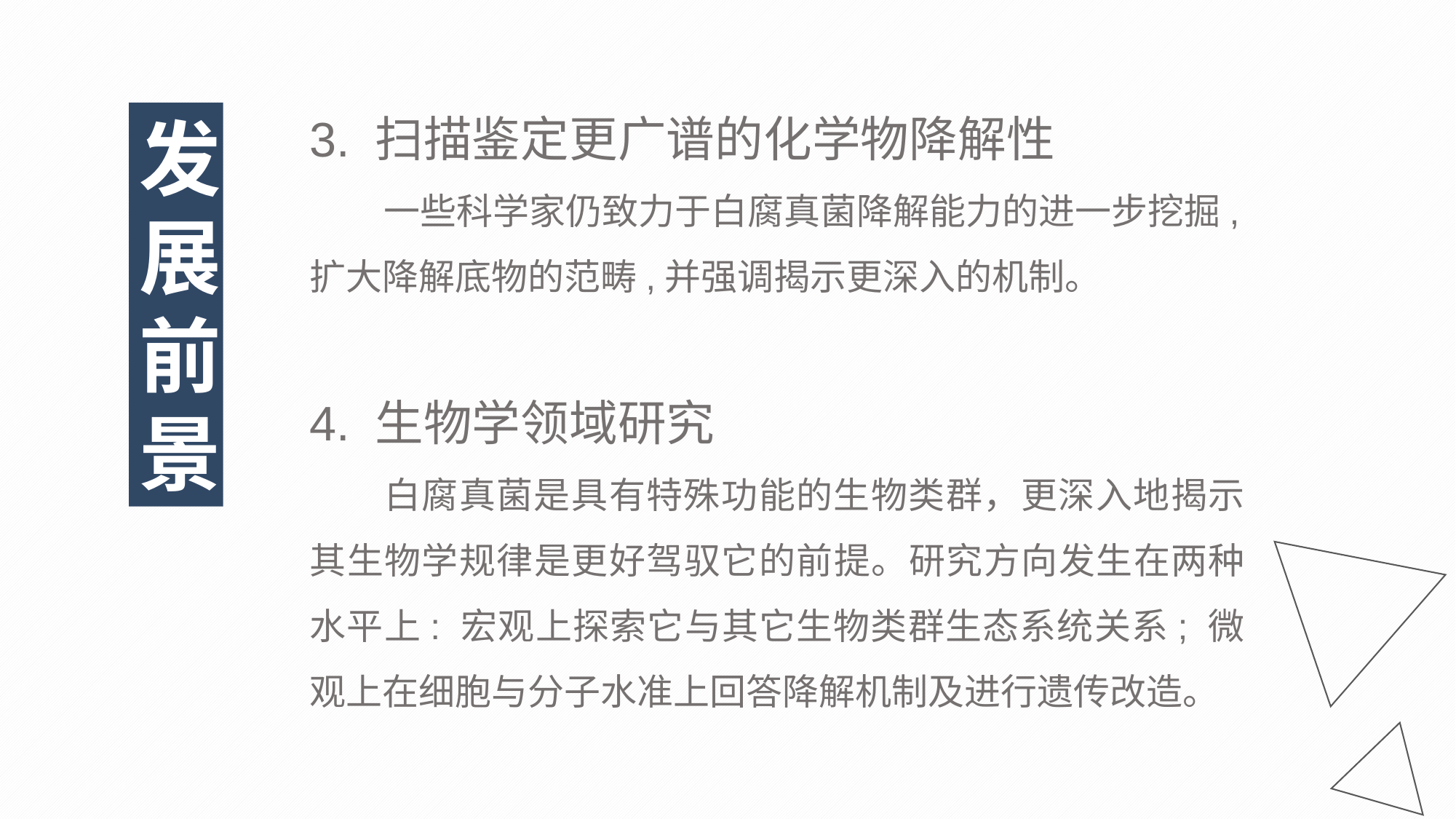

3. 扫描鉴定更广谱的化学物降解性
        一些科学家仍致力于白腐真菌降解能力的进一步挖掘,扩大降解底物的范畴,并强调揭示更深入的机制。

4. 生物学领域研究
       白腐真菌是具有特殊功能的生物类群，更深入地揭示其生物学规律是更好驾驭它的前提。研究方向发生在两种水平上: 宏观上探索它与其它生物类群生态系统关系; 微观上在细胞与分子水准上回答降解机制及进行遗传改造。
发展前景